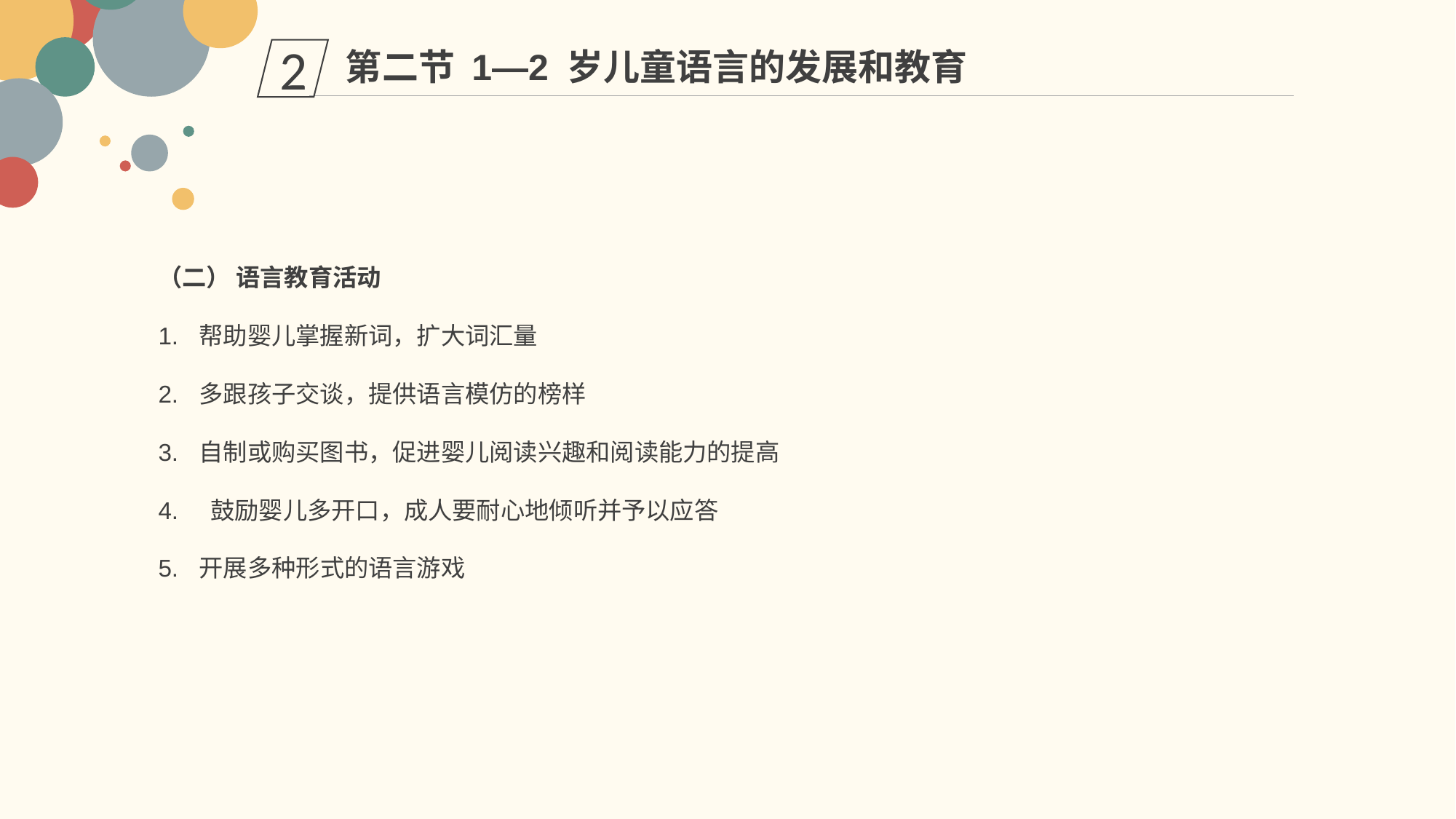

第二节 1—2 岁儿童语言的发展和教育
2
（二） 语言教育活动
帮助婴儿掌握新词，扩大词汇量
多跟孩子交谈，提供语言模仿的榜样
自制或购买图书，促进婴儿阅读兴趣和阅读能力的提高
 鼓励婴儿多开口，成人要耐心地倾听并予以应答
开展多种形式的语言游戏